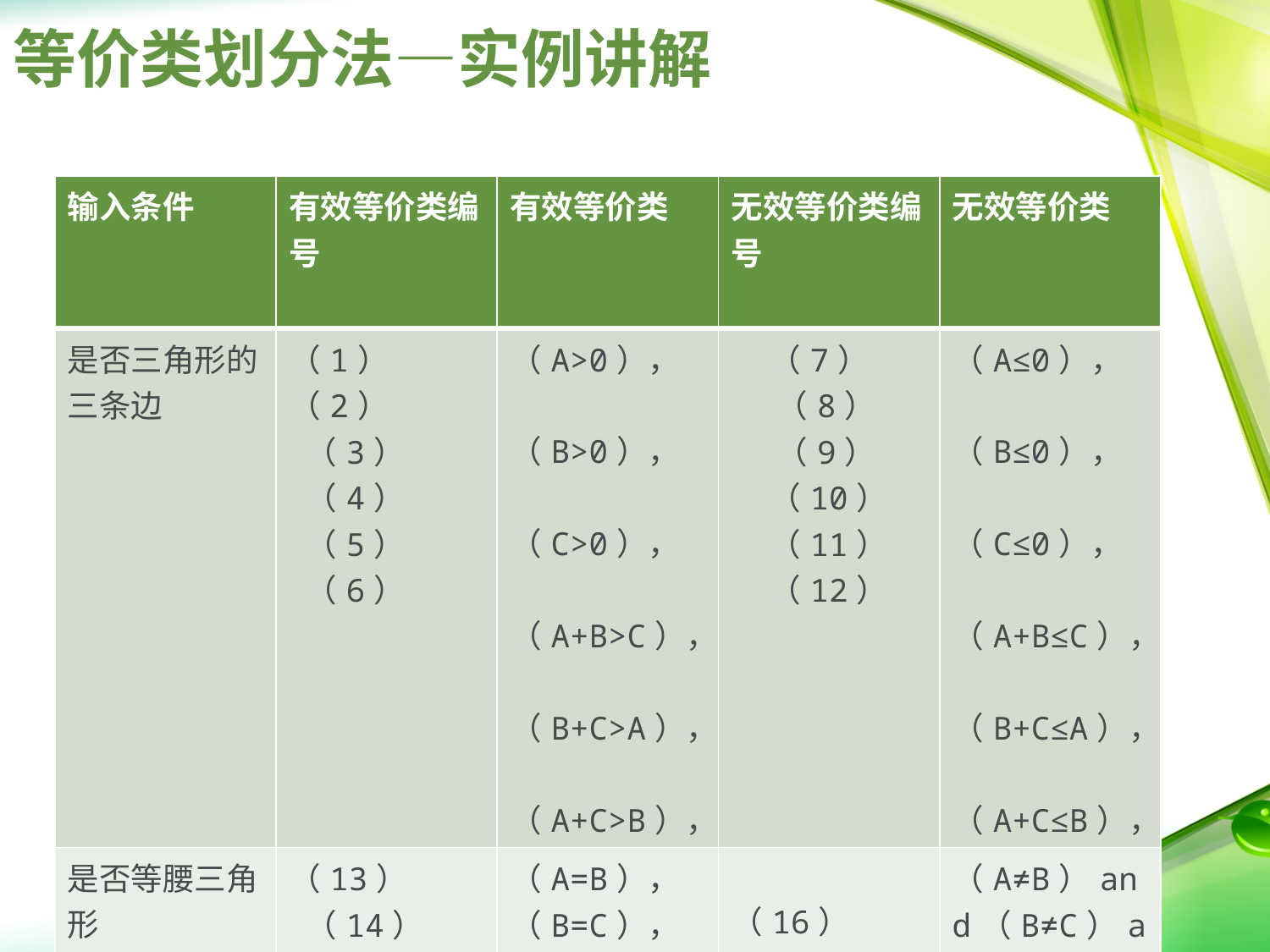

# 等价类划分法—实例讲解
| 输入条件 | 有效等价类编号 | 有效等价类 | 无效等价类编号 | 无效等价类 |
| --- | --- | --- | --- | --- |
| 是否三角形的三条边 | （1） （2） （3） （4） （5） （6） | （A>0）， （B>0）， （C>0）， （A+B>C）， （B+C>A）， （A+C>B）， | （7） （8） （9） （10） （11） （12） | （A≤0）， （B≤0）， （C≤0）， （A+B≤C）， （B+C≤A）， （A+C≤B）， |
| 是否等腰三角形 | （13） （14） （15） | （A=B）， （B=C）， （C=A）， | （16） | （A≠B）and（B≠C）and（C≠A） |
| 是否等边三角形 | （17） | （A=B）and（B=C） and（C=A） | （18） （19） （20） | （A≠B）， （B≠C）， （C≠A）， |